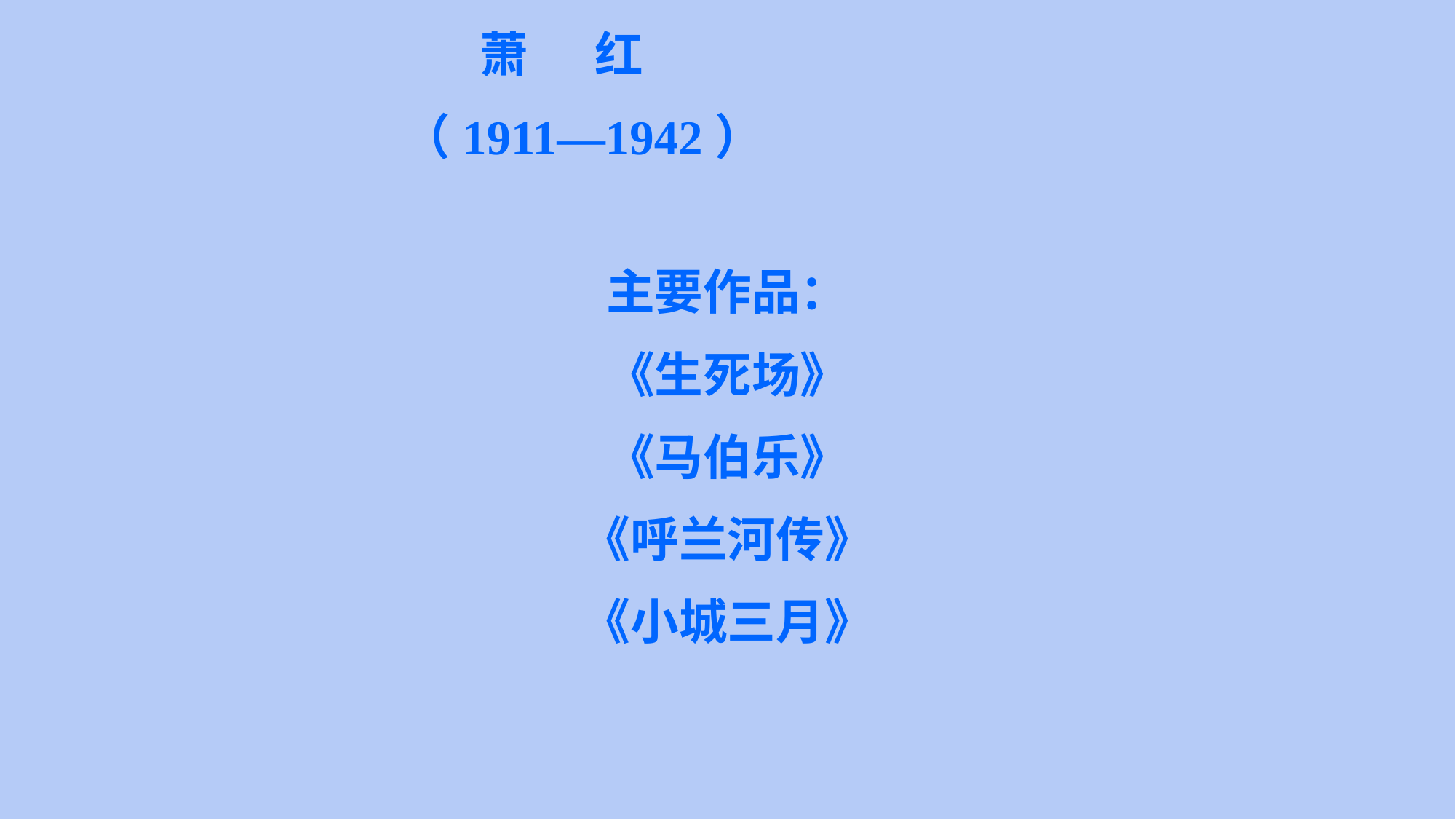

萧      红
  （1911—1942）
主要作品：
《生死场》
《马伯乐》
《呼兰河传》
《小城三月》